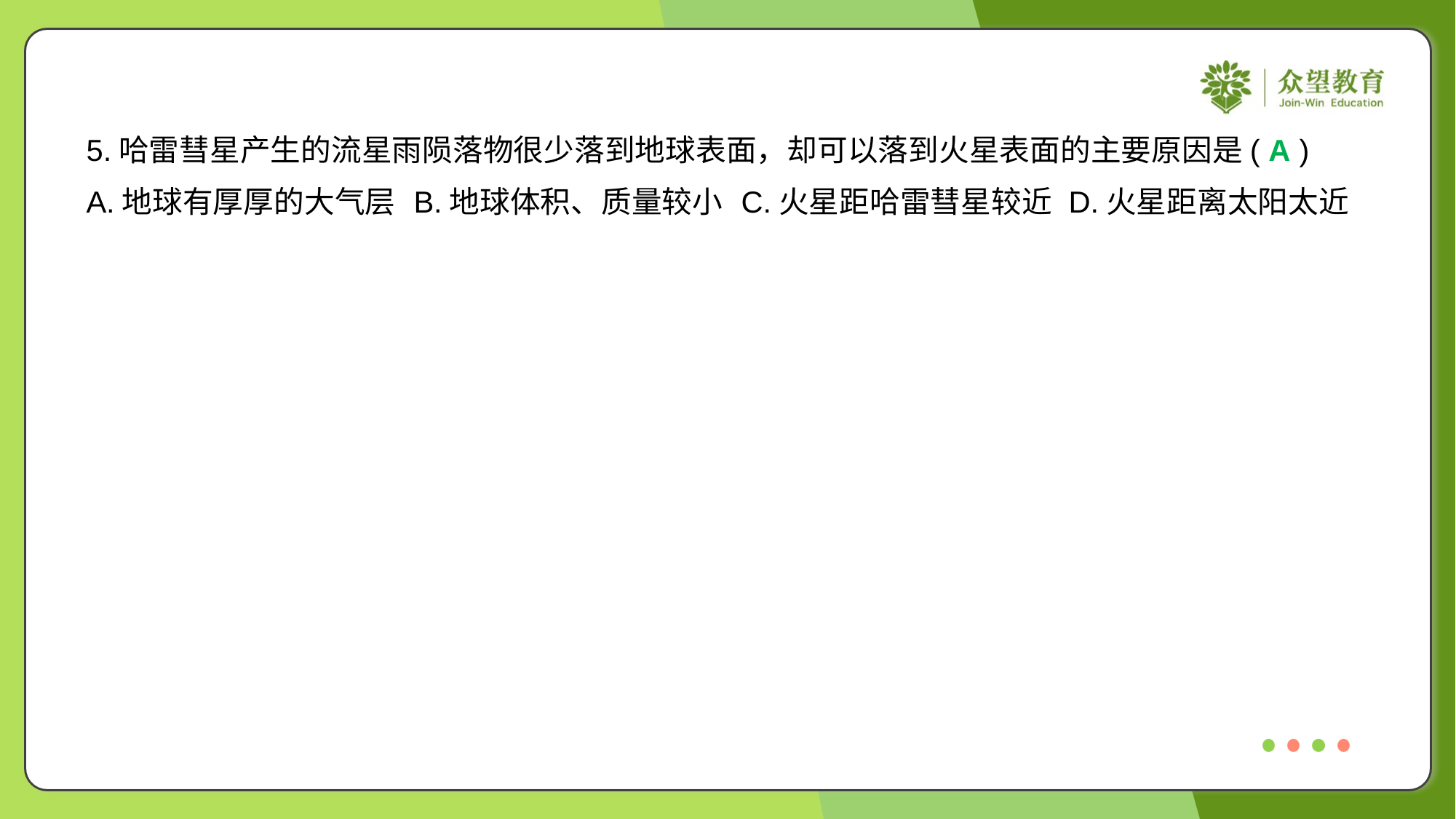

5.哈雷彗星产生的流星雨陨落物很少落到地球表面，却可以落到火星表面的主要原因是(     )
A
A.地球有厚厚的大气层	B.地球体积、质量较小	C.火星距哈雷彗星较近	D.火星距离太阳太近